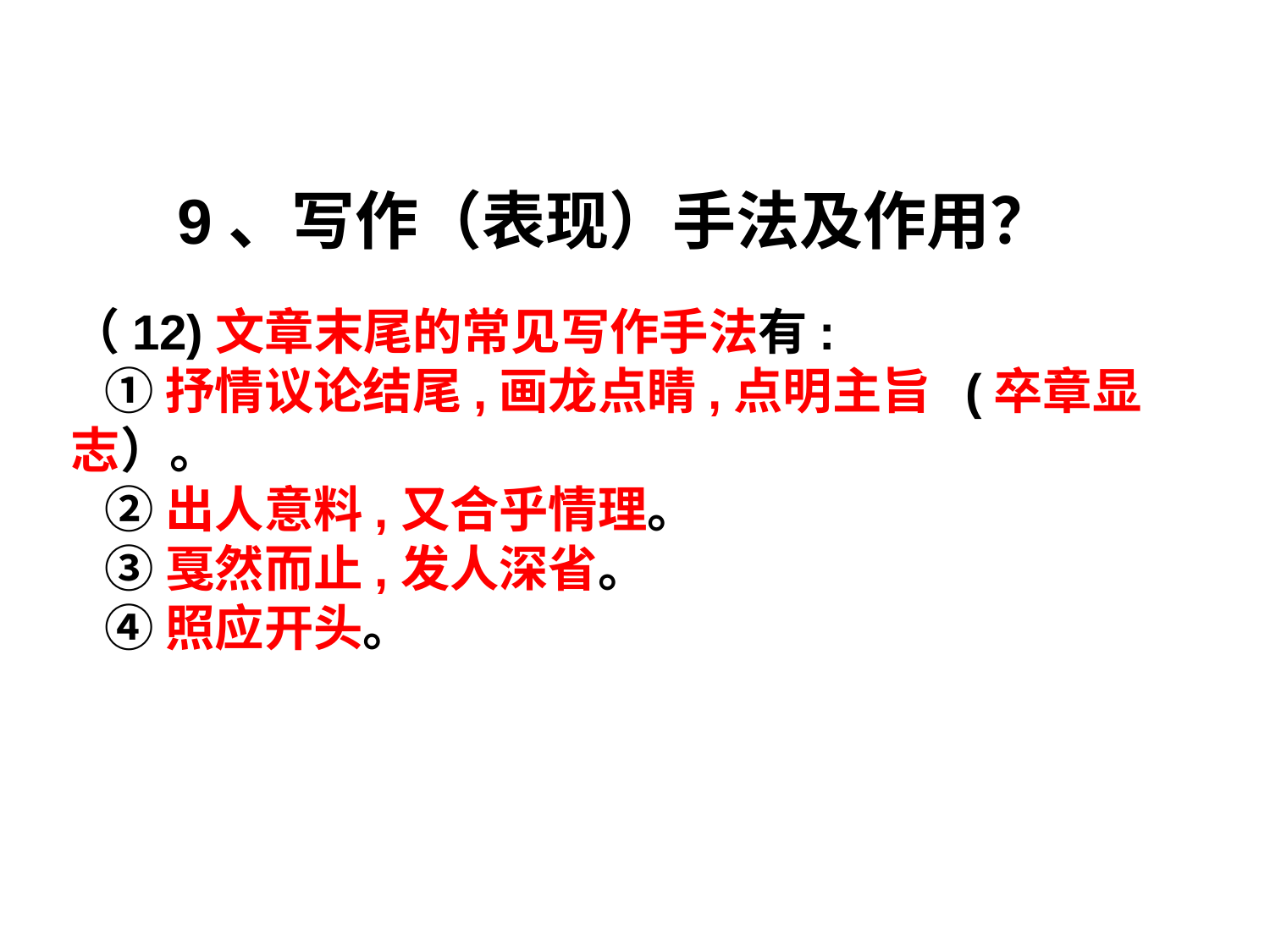

9、写作（表现）手法及作用？
（12)文章末尾的常见写作手法有:
   ①抒情议论结尾,画龙点睛,点明主旨  (卒章显志）。
   ②出人意料,又合乎情理。
   ③戛然而止,发人深省。
   ④照应开头。